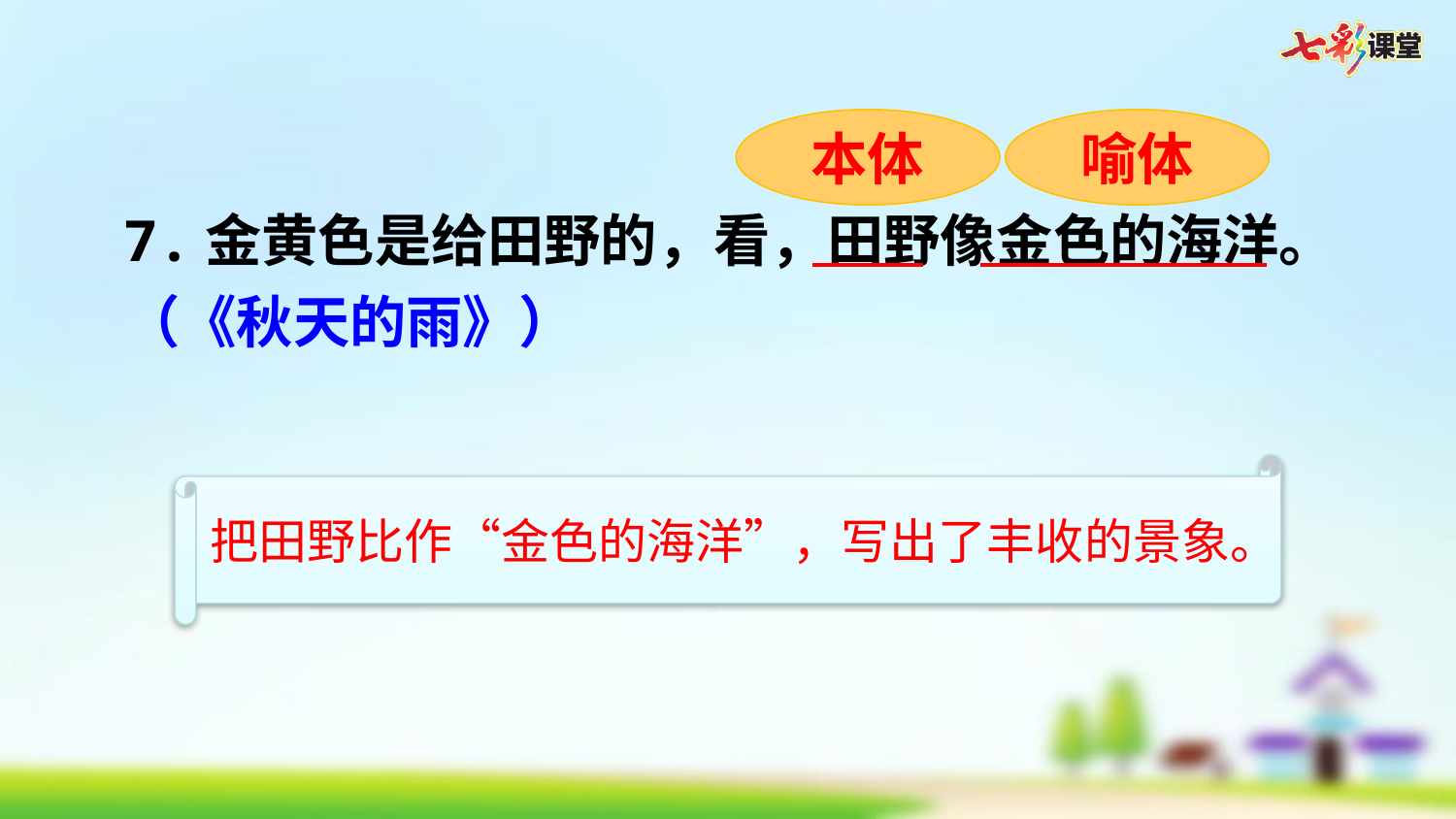

本体
喻体
7.金黄色是给田野的，看，田野像金色的海洋。 （《秋天的雨》）
把田野比作“金色的海洋”，写出了丰收的景象。